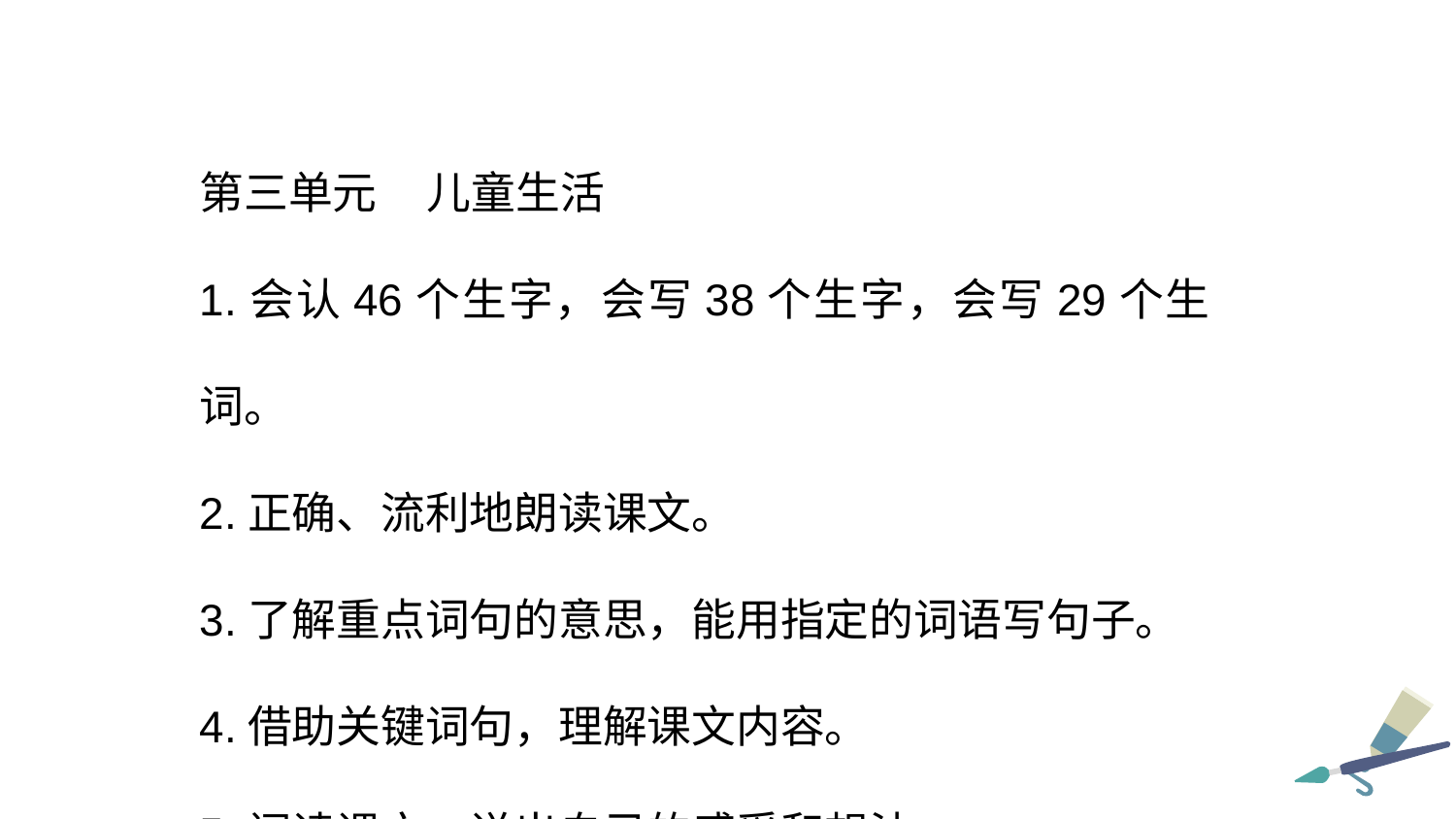

第三单元     儿童生活
1.会认46个生字，会写38个生字，会写29个生词。
2.正确、流利地朗读课文。
3.了解重点词句的意思，能用指定的词语写句子。
4.借助关键词句，理解课文内容。
5.阅读课文，说出自己的感受和想法。